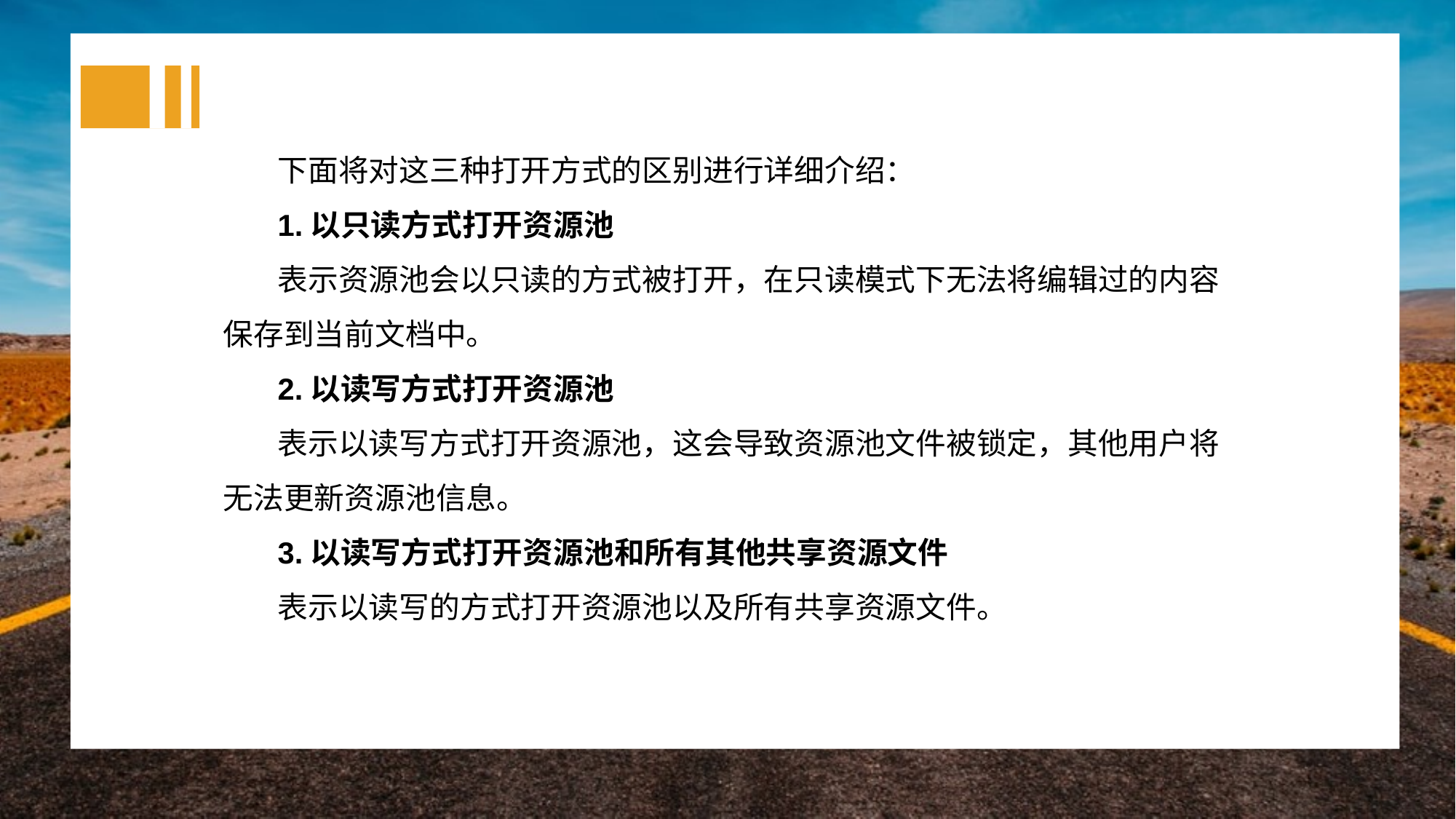

下面将对这三种打开方式的区别进行详细介绍：
1.以只读方式打开资源池
表示资源池会以只读的方式被打开，在只读模式下无法将编辑过的内容保存到当前文档中。
2.以读写方式打开资源池
表示以读写方式打开资源池，这会导致资源池文件被锁定，其他用户将无法更新资源池信息。
3.以读写方式打开资源池和所有其他共享资源文件
表示以读写的方式打开资源池以及所有共享资源文件。